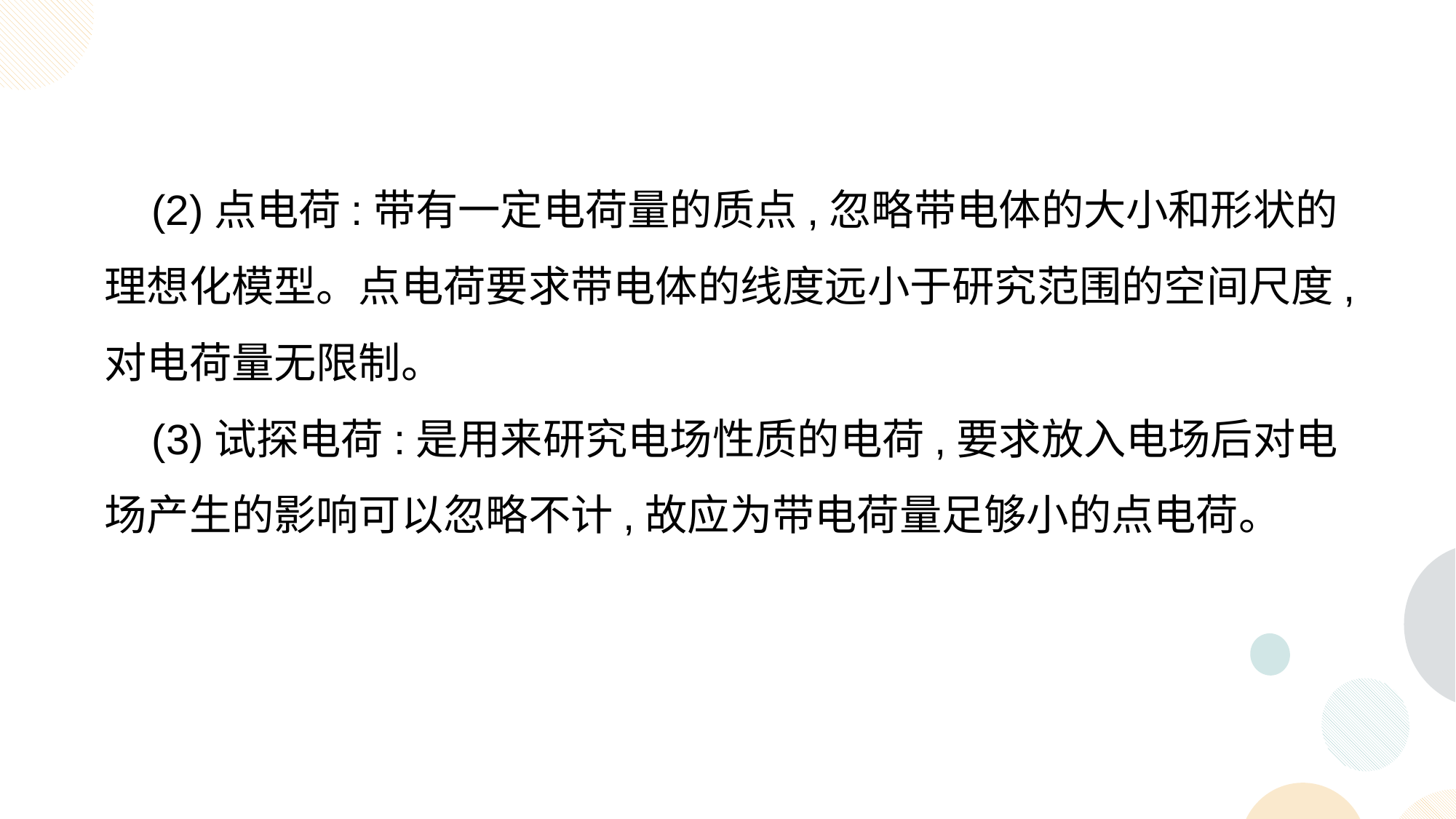

(2)点电荷:带有一定电荷量的质点,忽略带电体的大小和形状的理想化模型。点电荷要求带电体的线度远小于研究范围的空间尺度,对电荷量无限制。
    (3)试探电荷:是用来研究电场性质的电荷,要求放入电场后对电场产生的影响可以忽略不计,故应为带电荷量足够小的点电荷。